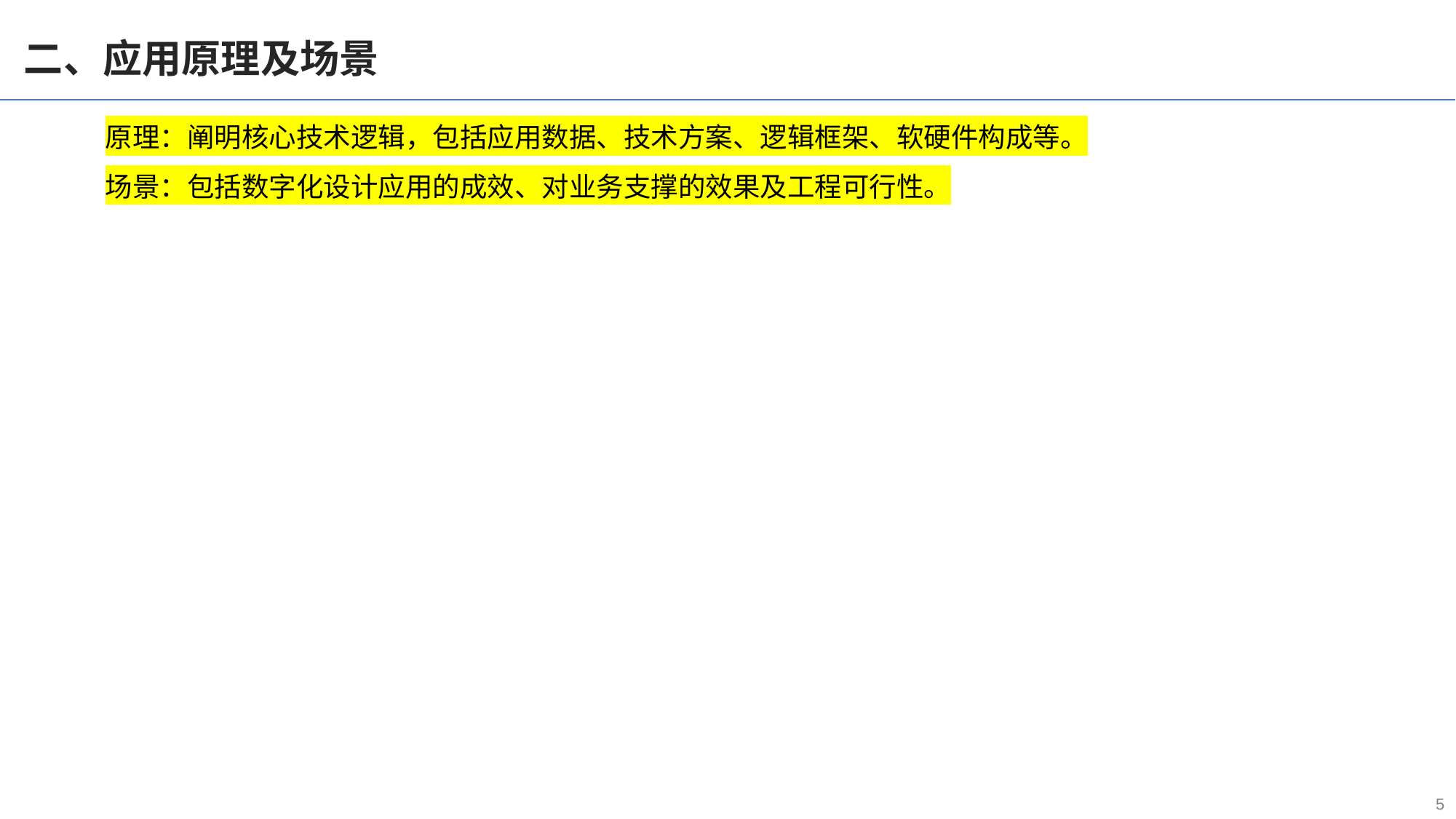

二、应用原理及场景
原理：阐明核心技术逻辑，包括应用数据、技术方案、逻辑框架、软硬件构成等。
场景：包括数字化设计应用的成效、对业务支撑的效果及工程可行性。